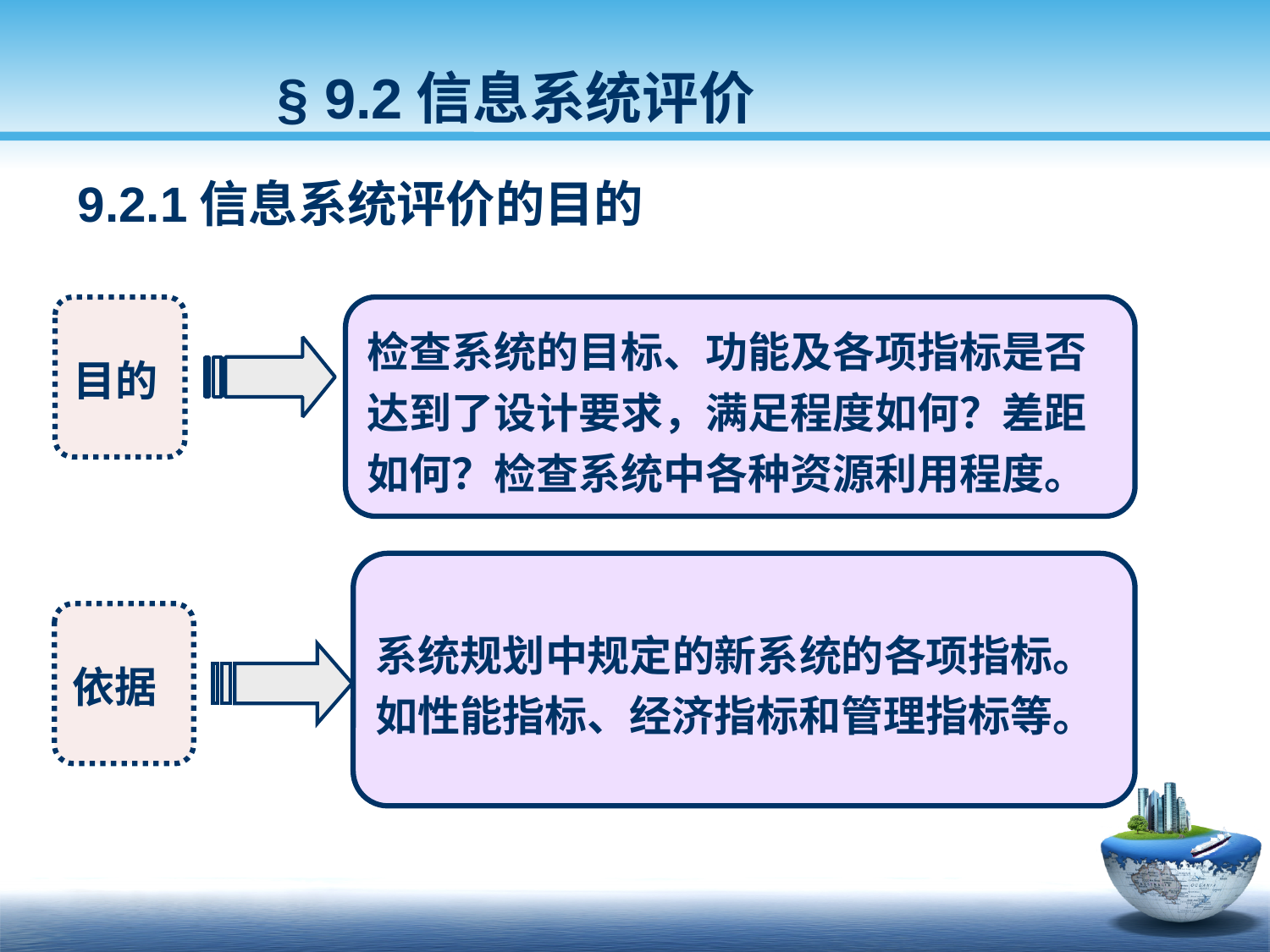

§ 9.2信息系统评价
9.2.1信息系统评价的目的
目的
检查系统的目标、功能及各项指标是否达到了设计要求，满足程度如何？差距如何？检查系统中各种资源利用程度。

系统规划中规定的新系统的各项指标。如性能指标、经济指标和管理指标等。
依据